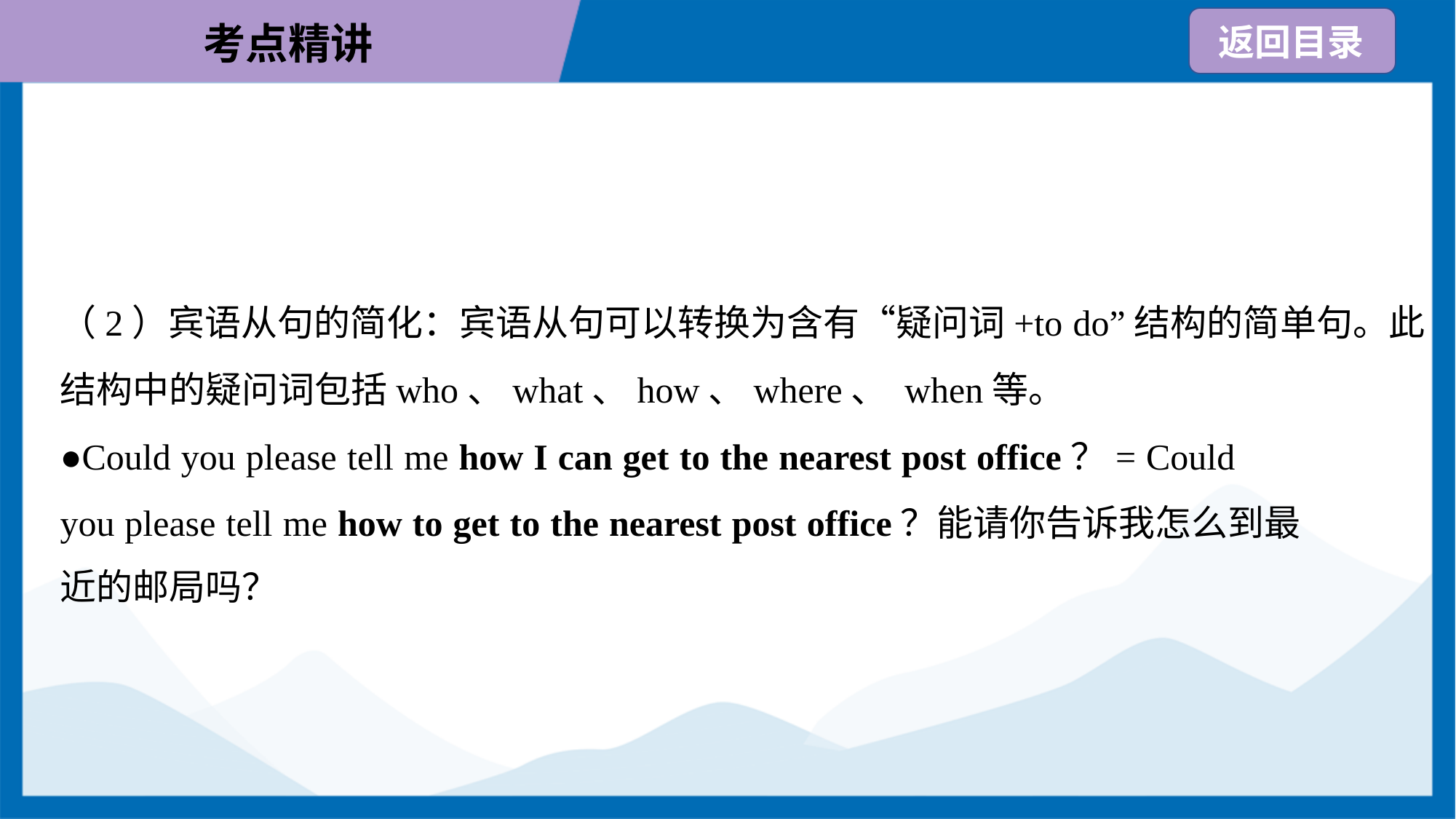

（2）宾语从句的简化：宾语从句可以转换为含有“疑问词+to do”结构的简单句。此
结构中的疑问词包括who、what、how、where、 when等。
●Could you please tell me how I can get to the nearest post office？= Could
you please tell me how to get to the nearest post office？能请你告诉我怎么到最
近的邮局吗？